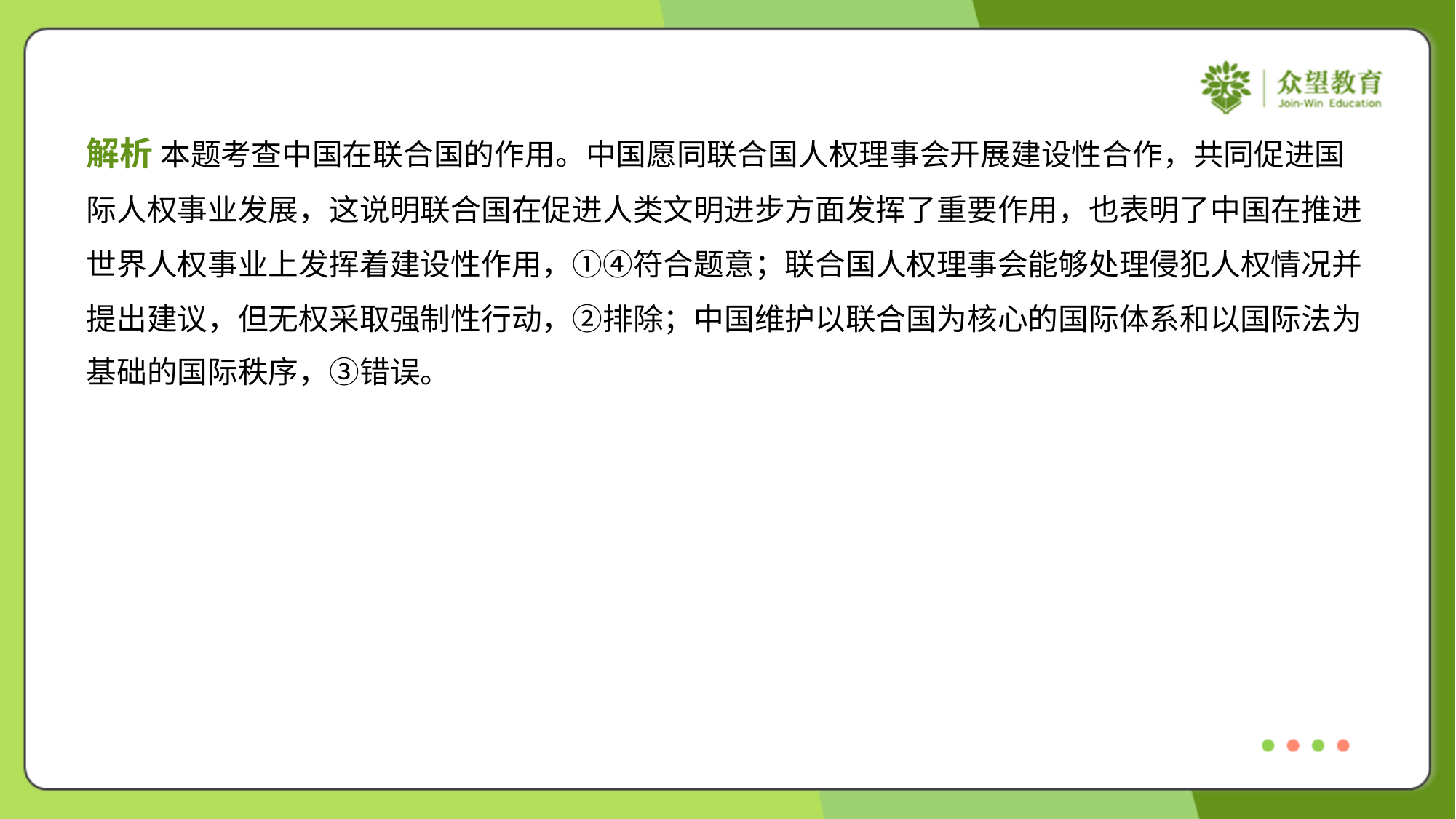

解析 本题考查中国在联合国的作用。中国愿同联合国人权理事会开展建设性合作，共同促进国
际人权事业发展，这说明联合国在促进人类文明进步方面发挥了重要作用，也表明了中国在推进
世界人权事业上发挥着建设性作用，①④符合题意；联合国人权理事会能够处理侵犯人权情况并
提出建议，但无权采取强制性行动，②排除；中国维护以联合国为核心的国际体系和以国际法为
基础的国际秩序，③错误。